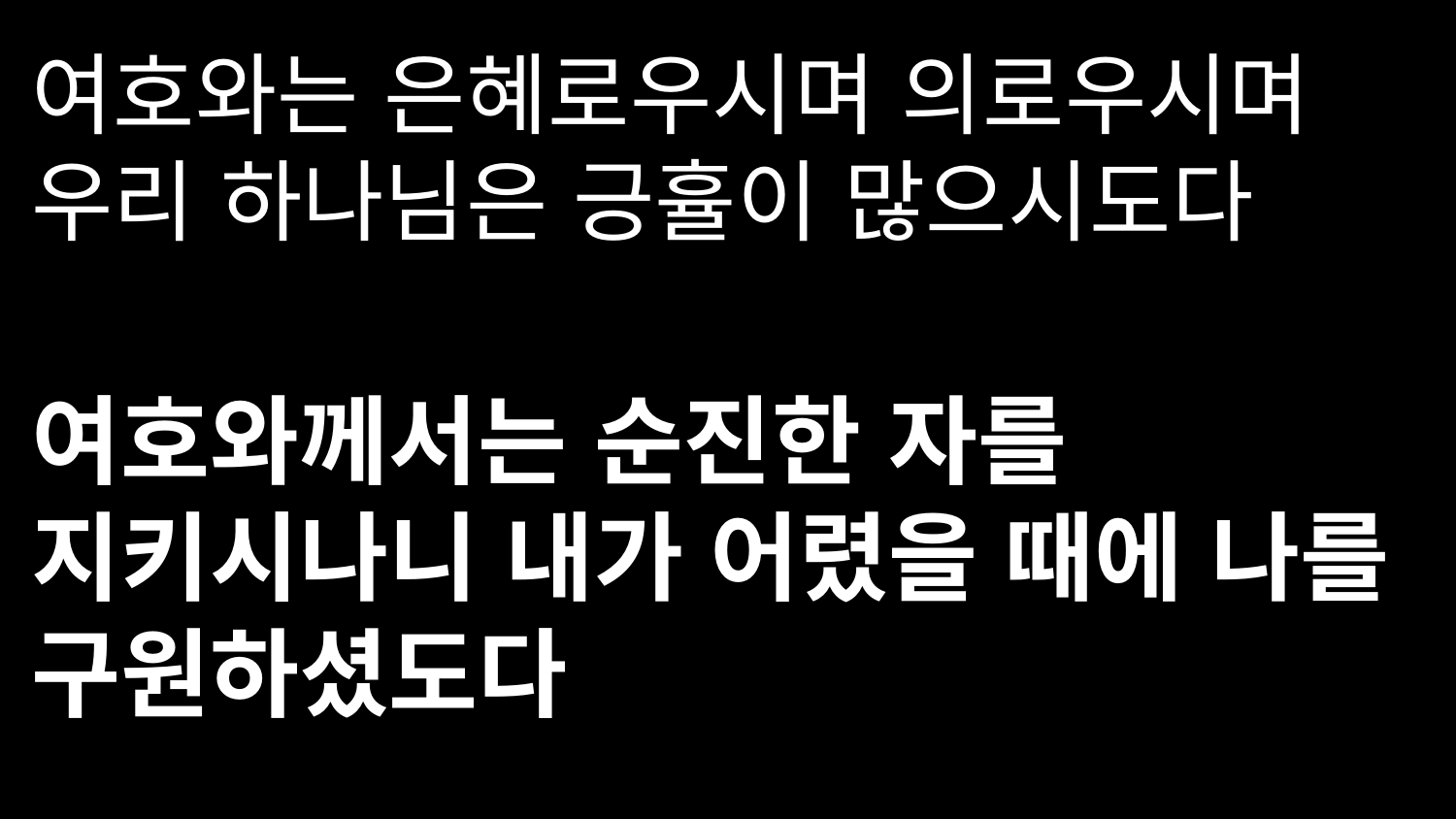

여호와는 은혜로우시며 의로우시며 우리 하나님은 긍휼이 많으시도다
여호와께서는 순진한 자를 지키시나니 내가 어렸을 때에 나를 구원하셨도다